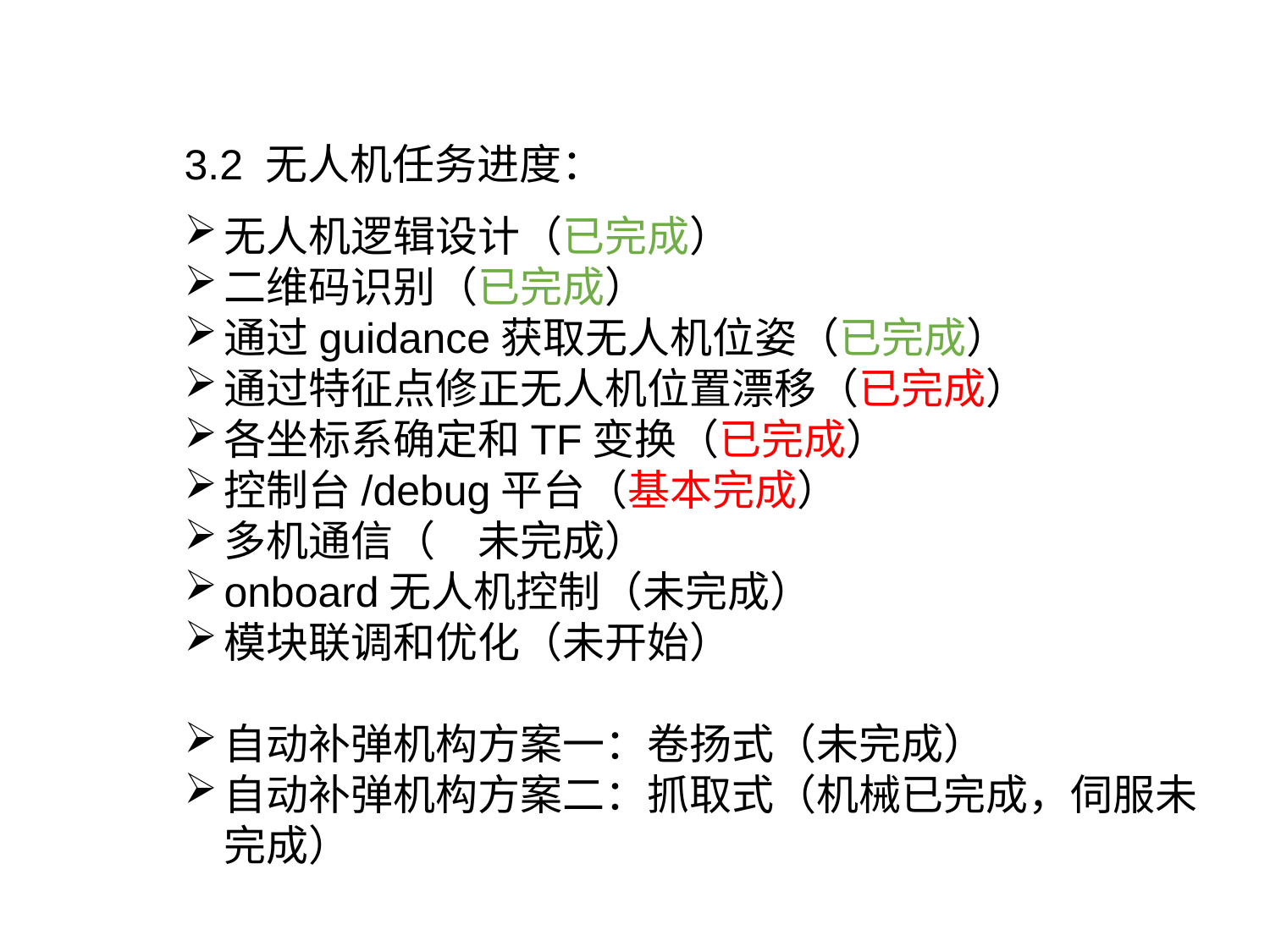

3.2 无人机任务进度：
无人机逻辑设计（已完成）
二维码识别（已完成）
通过guidance获取无人机位姿（已完成）
通过特征点修正无人机位置漂移（已完成）
各坐标系确定和TF变换（已完成）
控制台/debug平台（基本完成）
多机通信（	未完成）
onboard无人机控制（未完成）
模块联调和优化（未开始）

自动补弹机构方案一：卷扬式（未完成）
自动补弹机构方案二：抓取式（机械已完成，伺服未完成）